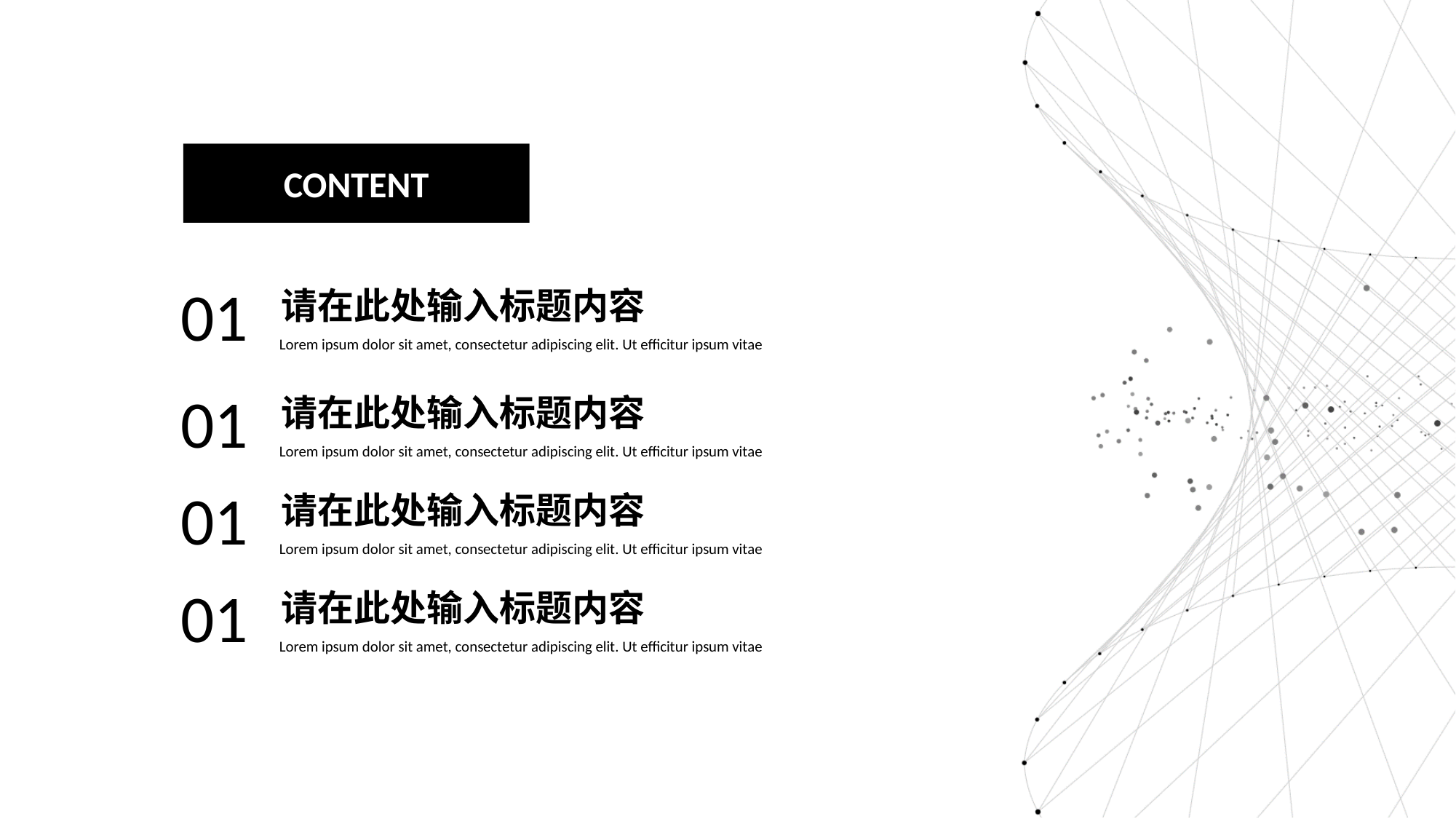

CONTENT
01
请在此处输入标题内容
Lorem ipsum dolor sit amet, consectetur adipiscing elit. Ut efficitur ipsum vitae
01
请在此处输入标题内容
Lorem ipsum dolor sit amet, consectetur adipiscing elit. Ut efficitur ipsum vitae
01
请在此处输入标题内容
Lorem ipsum dolor sit amet, consectetur adipiscing elit. Ut efficitur ipsum vitae
01
请在此处输入标题内容
Lorem ipsum dolor sit amet, consectetur adipiscing elit. Ut efficitur ipsum vitae